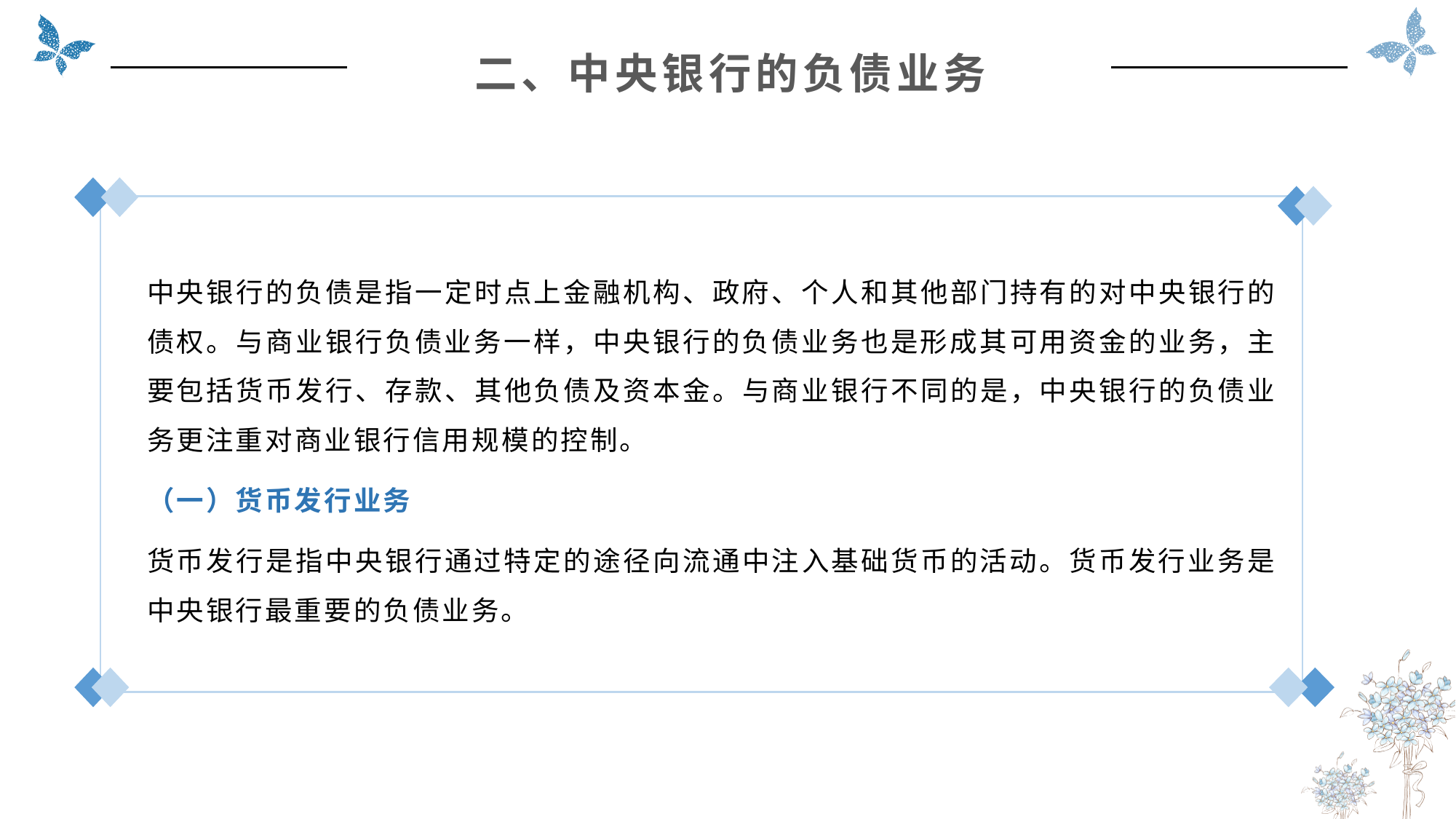

二、中央银行的负债业务

中央银行的负债是指一定时点上金融机构、政府、个人和其他部门持有的对中央银行的债权。与商业银行负债业务一样，中央银行的负债业务也是形成其可用资金的业务，主要包括货币发行、存款、其他负债及资本金。与商业银行不同的是，中央银行的负债业务更注重对商业银行信用规模的控制。
（一）货币发行业务
货币发行是指中央银行通过特定的途径向流通中注入基础货币的活动。货币发行业务是中央银行最重要的负债业务。